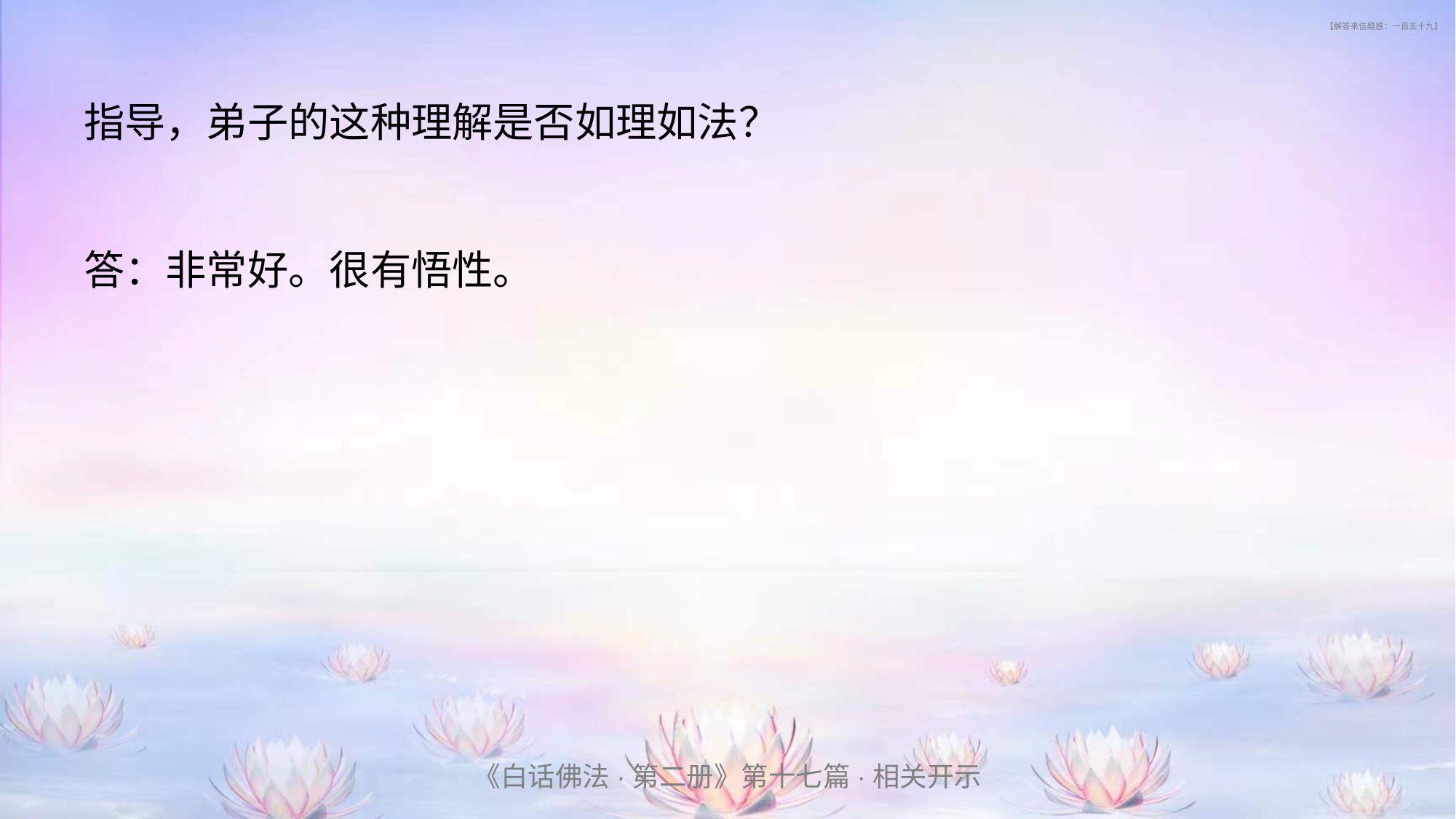

# 【解答来信疑惑：一百五十九】
指导，弟子的这种理解是否如理如法？

答：非常好。很有悟性。
《白话佛法·第二册》第十七篇·相关开示